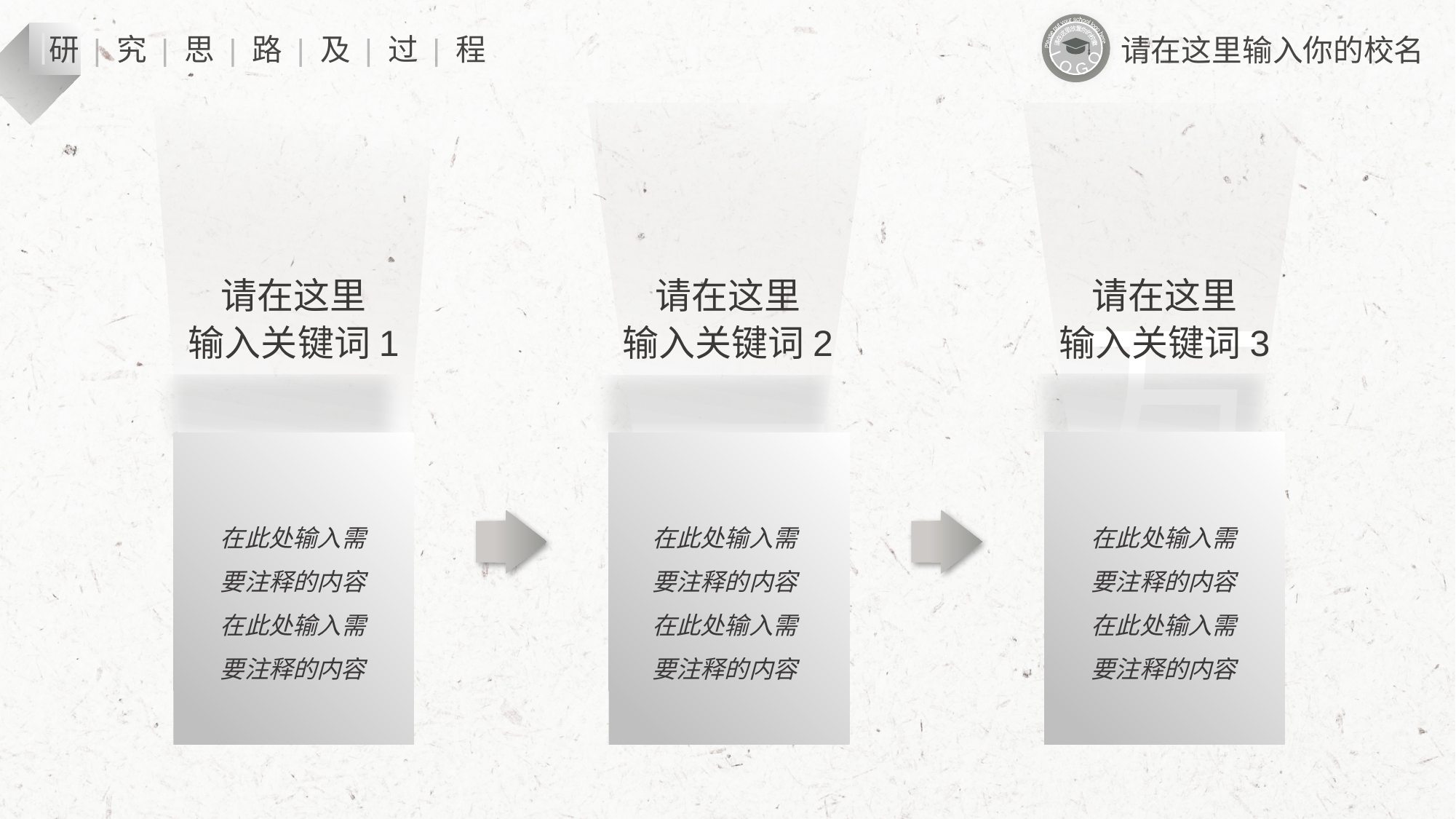

Please put your school logo here

L O G O
请在这里放置你的校徽

三

研 | 究 | 思 | 路 | 及 | 过 | 程
请在这里输入你的校名

请在这里
输入关键词1
请在这里
输入关键词2
请在这里
输入关键词3
万

一

在此处输入需要注释的内容在此处输入需要注释的内容
在此处输入需要注释的内容在此处输入需要注释的内容
在此处输入需要注释的内容在此处输入需要注释的内容